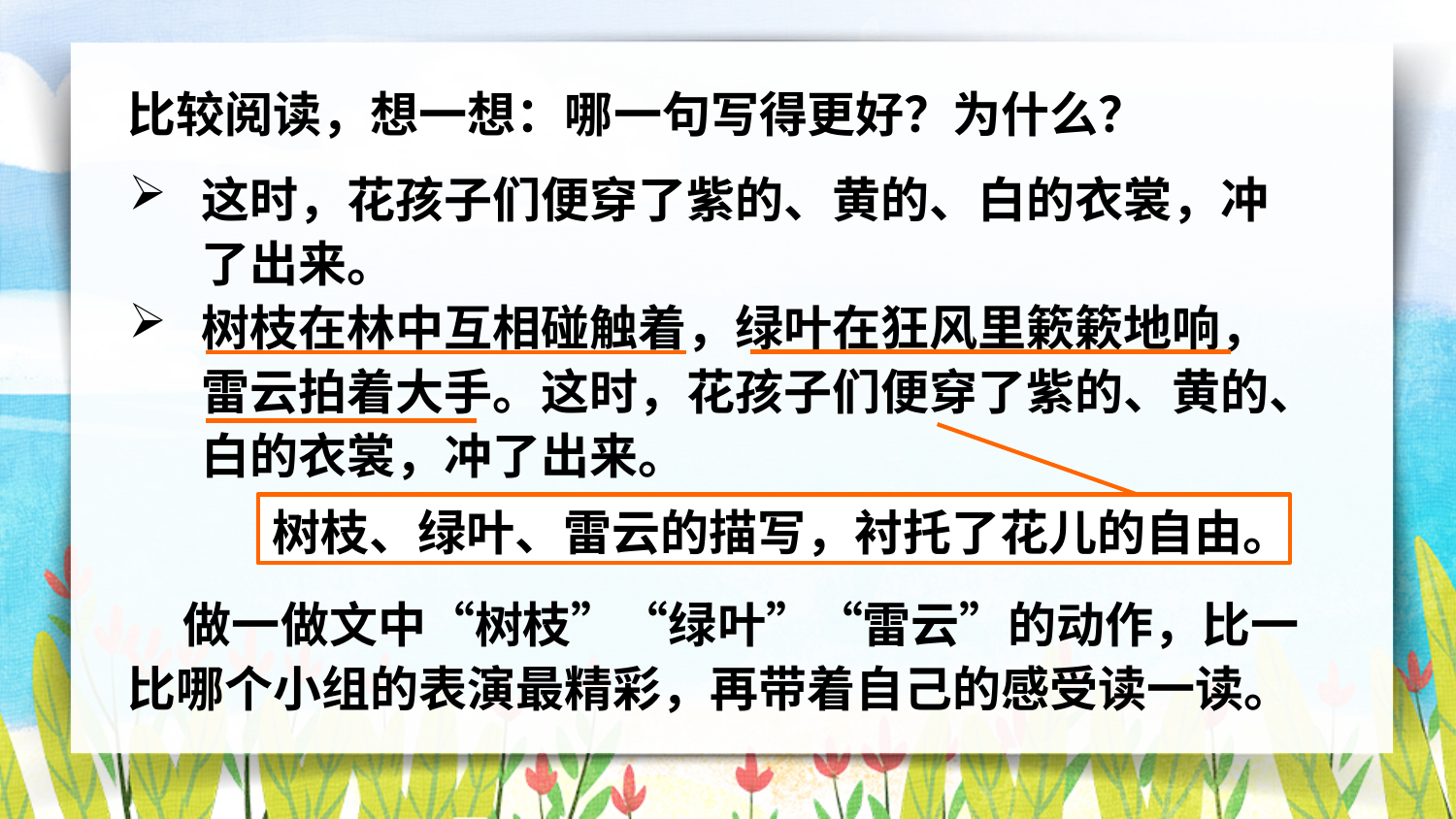

比较阅读，想一想：哪一句写得更好？为什么？
这时，花孩子们便穿了紫的、黄的、白的衣裳，冲了出来。
树枝在林中互相碰触着，绿叶在狂风里簌簌地响，雷云拍着大手。这时，花孩子们便穿了紫的、黄的、白的衣裳，冲了出来。
树枝、绿叶、雷云的描写，衬托了花儿的自由。

    做一做文中“树枝”“绿叶”“雷云”的动作，比一比哪个小组的表演最精彩，再带着自己的感受读一读。